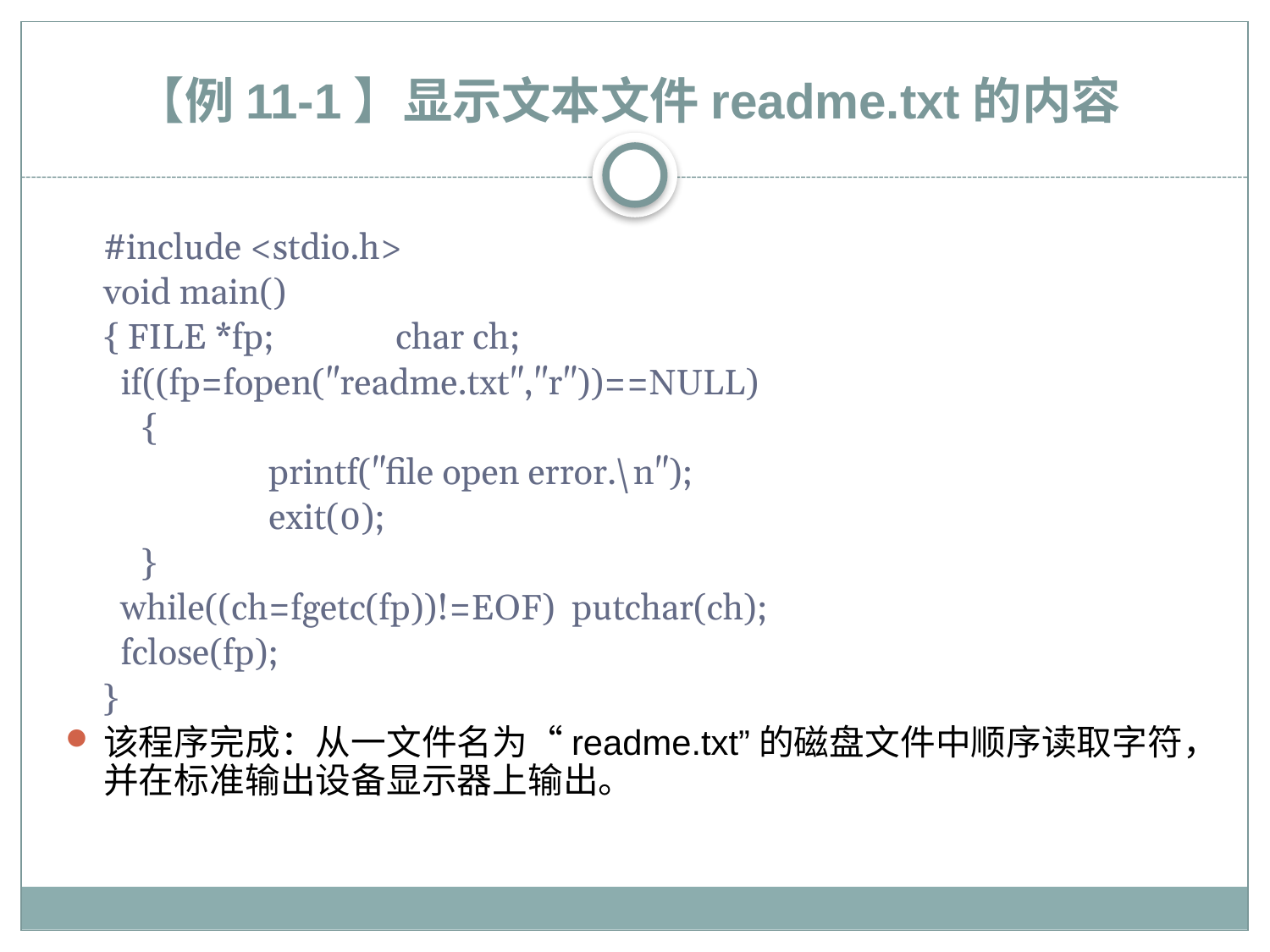

# 【例11-1】显示文本文件readme.txt的内容
#include <stdio.h>
void main()
{ FILE *fp;	char ch;
  if((fp=fopen("readme.txt","r"))==NULL)
	{
		printf("file open error.\n");
		exit(0);
	}
  while((ch=fgetc(fp))!=EOF)  putchar(ch);
  fclose(fp);
}
该程序完成：从一文件名为“readme.txt”的磁盘文件中顺序读取字符，并在标准输出设备显示器上输出。